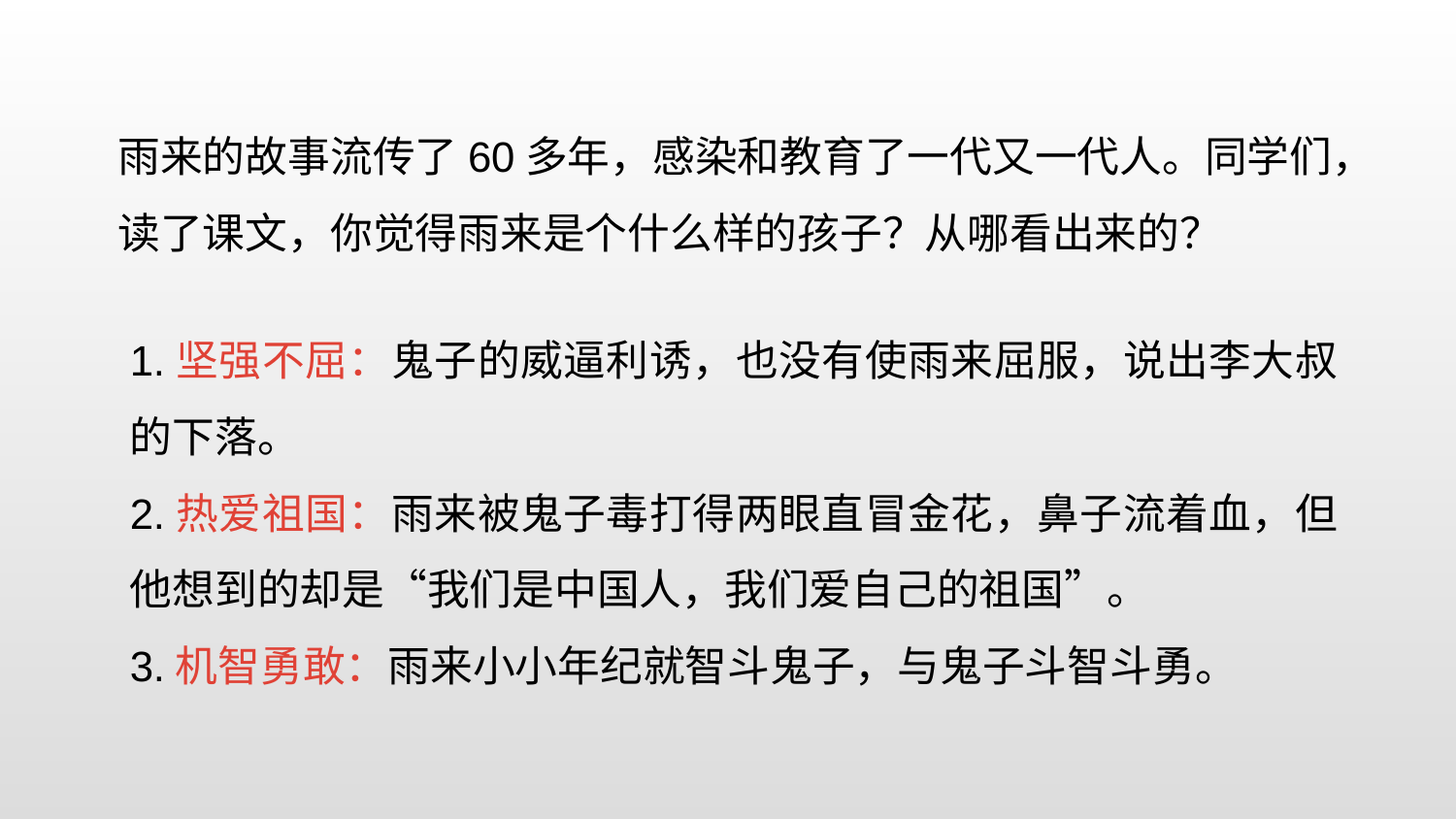

雨来的故事流传了60多年，感染和教育了一代又一代人。同学们，读了课文，你觉得雨来是个什么样的孩子？从哪看出来的？
1.坚强不屈：鬼子的威逼利诱，也没有使雨来屈服，说出李大叔的下落。
2.热爱祖国：雨来被鬼子毒打得两眼直冒金花，鼻子流着血，但他想到的却是“我们是中国人，我们爱自己的祖国”。
3.机智勇敢：雨来小小年纪就智斗鬼子，与鬼子斗智斗勇。